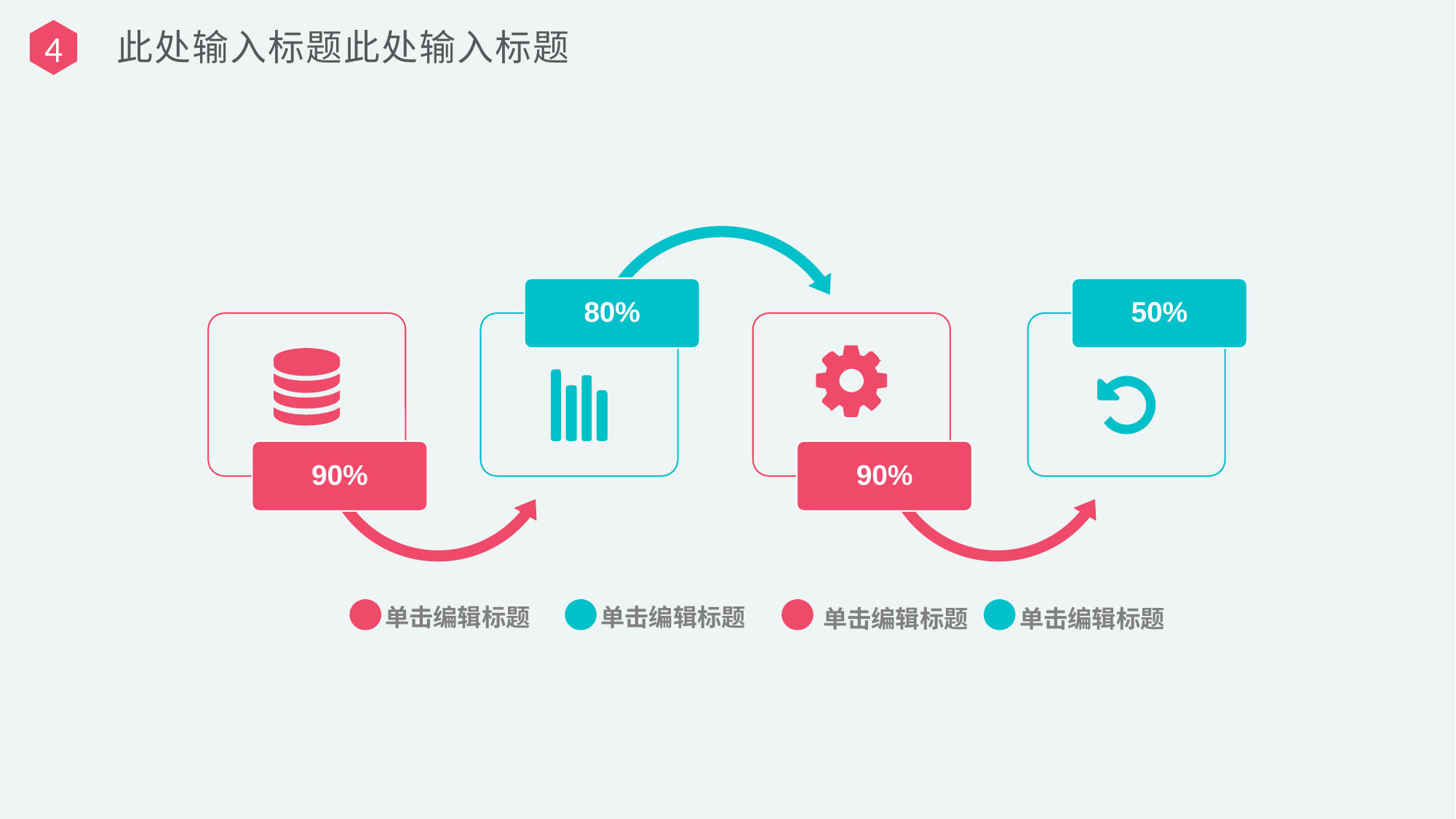

此处输入标题此处输入标题
4

80%
50%

90%
90%

单击编辑标题
单击编辑标题
单击编辑标题
单击编辑标题